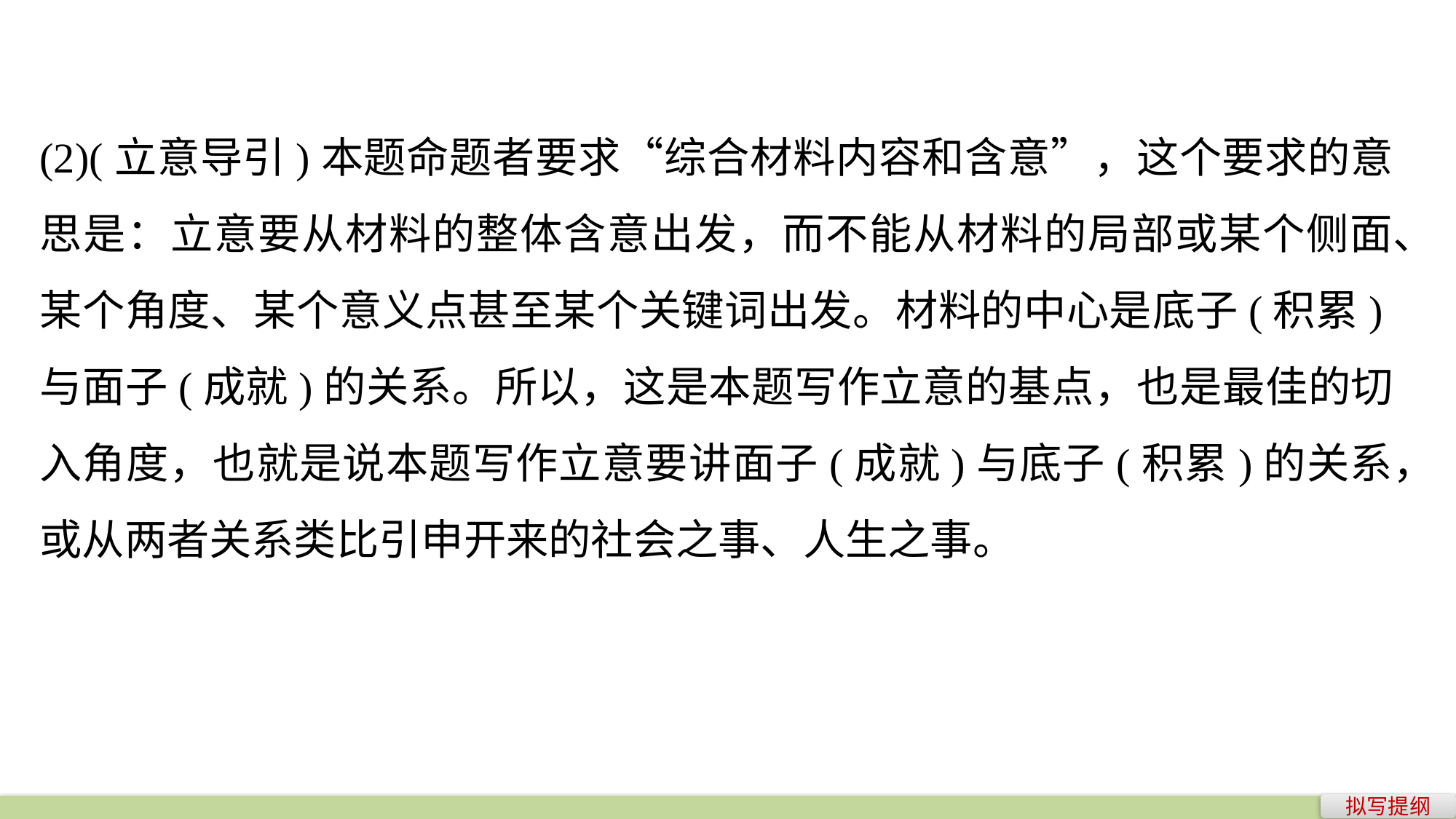

(2)(立意导引)本题命题者要求“综合材料内容和含意”，这个要求的意思是：立意要从材料的整体含意出发，而不能从材料的局部或某个侧面、某个角度、某个意义点甚至某个关键词出发。材料的中心是底子(积累)与面子(成就)的关系。所以，这是本题写作立意的基点，也是最佳的切入角度，也就是说本题写作立意要讲面子(成就)与底子(积累)的关系，或从两者关系类比引申开来的社会之事、人生之事。
拟写提纲